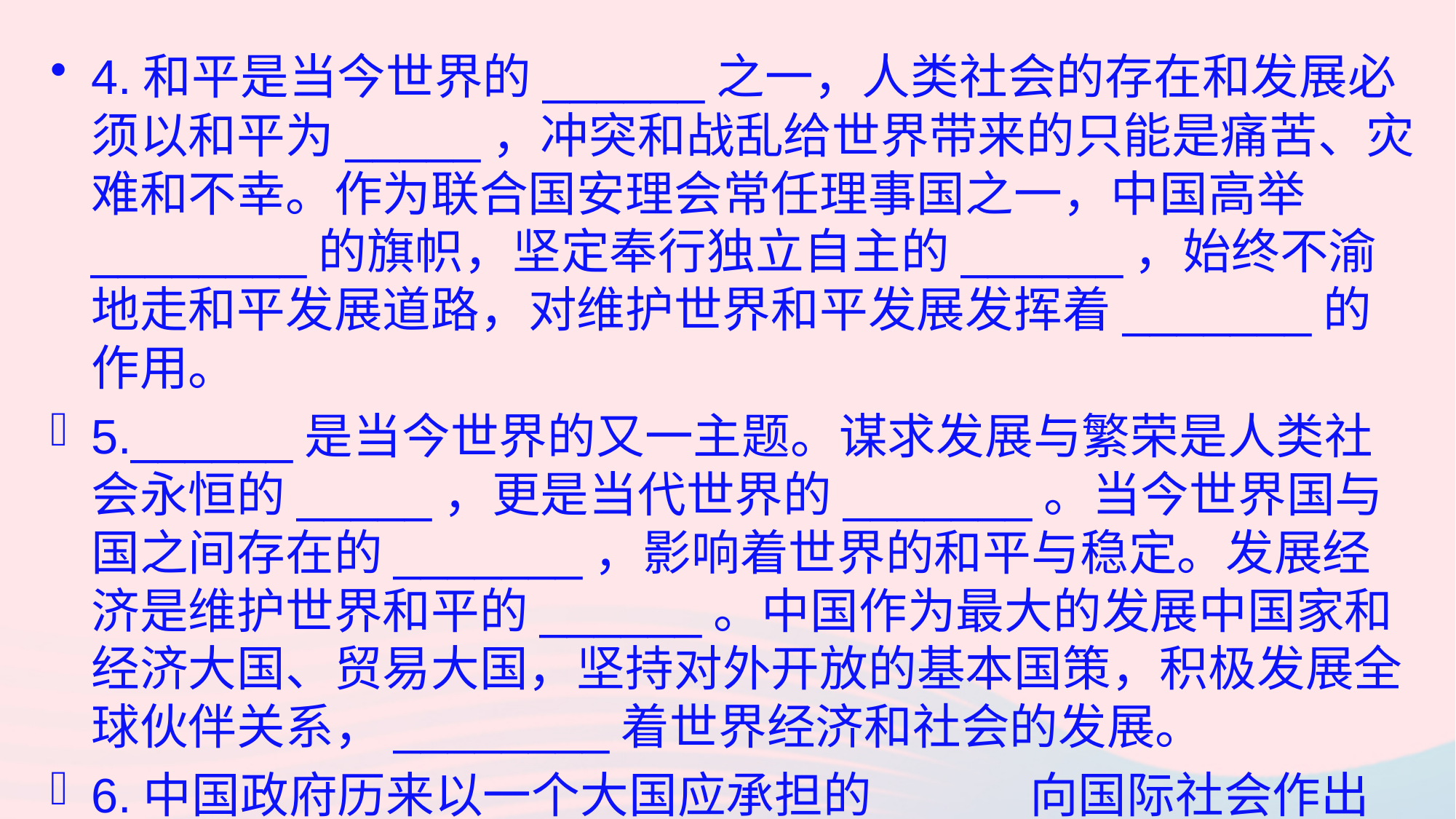

4.和平是当今世界的______之一，人类社会的存在和发展必须以和平为_____，冲突和战乱给世界带来的只能是痛苦、灾难和不幸。作为联合国安理会常任理事国之一，中国高举________的旗帜，坚定奉行独立自主的______，始终不渝地走和平发展道路，对维护世界和平发展发挥着_______的作用。
5.______是当今世界的又一主题。谋求发展与繁荣是人类社会永恒的_____，更是当代世界的_______。当今世界国与国之间存在的_______，影响着世界的和平与稳定。发展经济是维护世界和平的______。中国作为最大的发展中国家和经济大国、贸易大国，坚持对外开放的基本国策，积极发展全球伙伴关系，________着世界经济和社会的发展。
6.中国政府历来以一个大国应承担的_____向国际社会作出承诺，并严格_____自己的承诺。中国的______赢得了越来越多国家的_________，这使得中国在国际事务中发挥着______的作用。